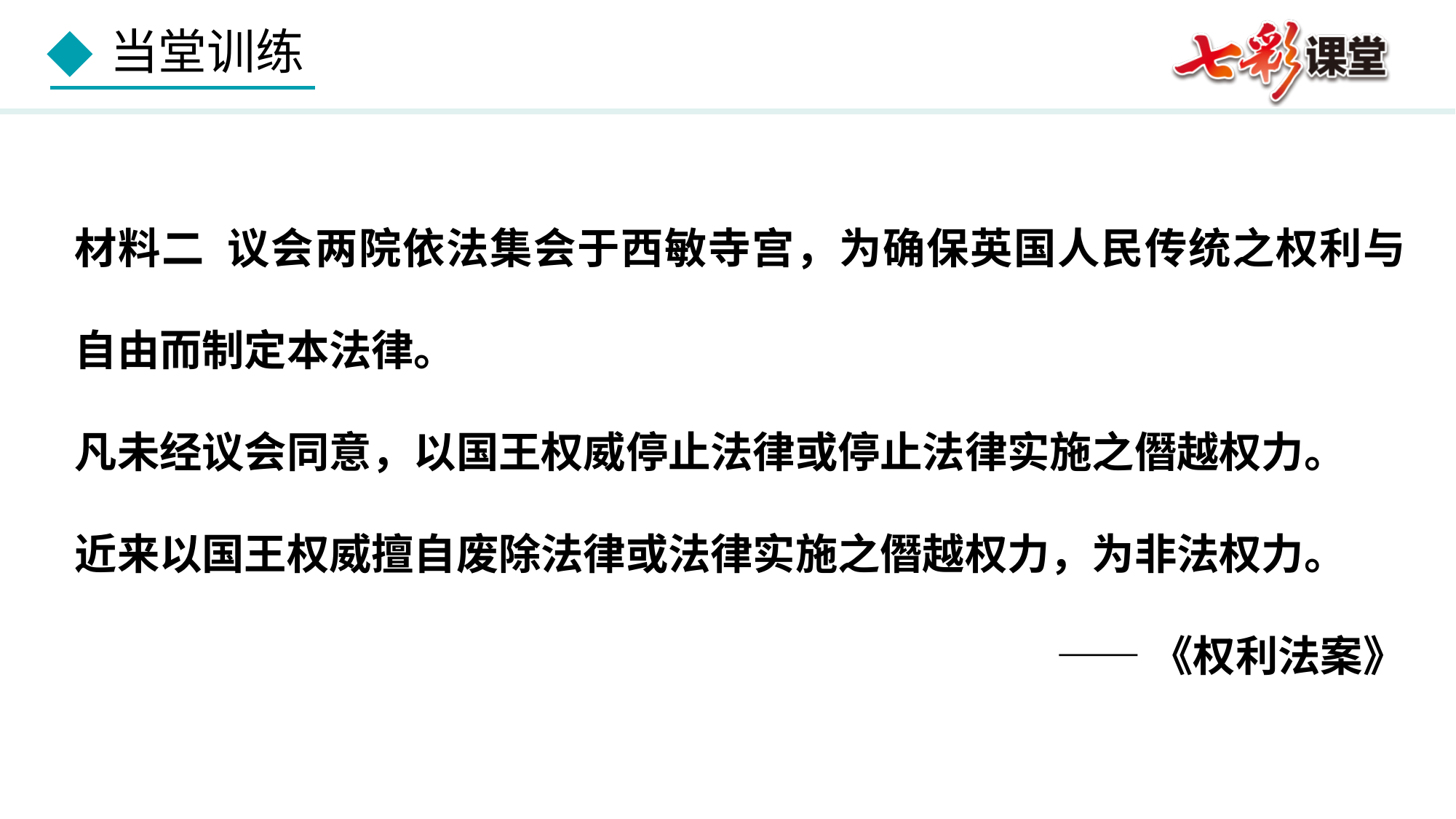

材料二  议会两院依法集会于西敏寺宫，为确保英国人民传统之权利与自由而制定本法律。
凡未经议会同意，以国王权威停止法律或停止法律实施之僭越权力。
近来以国王权威擅自废除法律或法律实施之僭越权力，为非法权力。
——《权利法案》